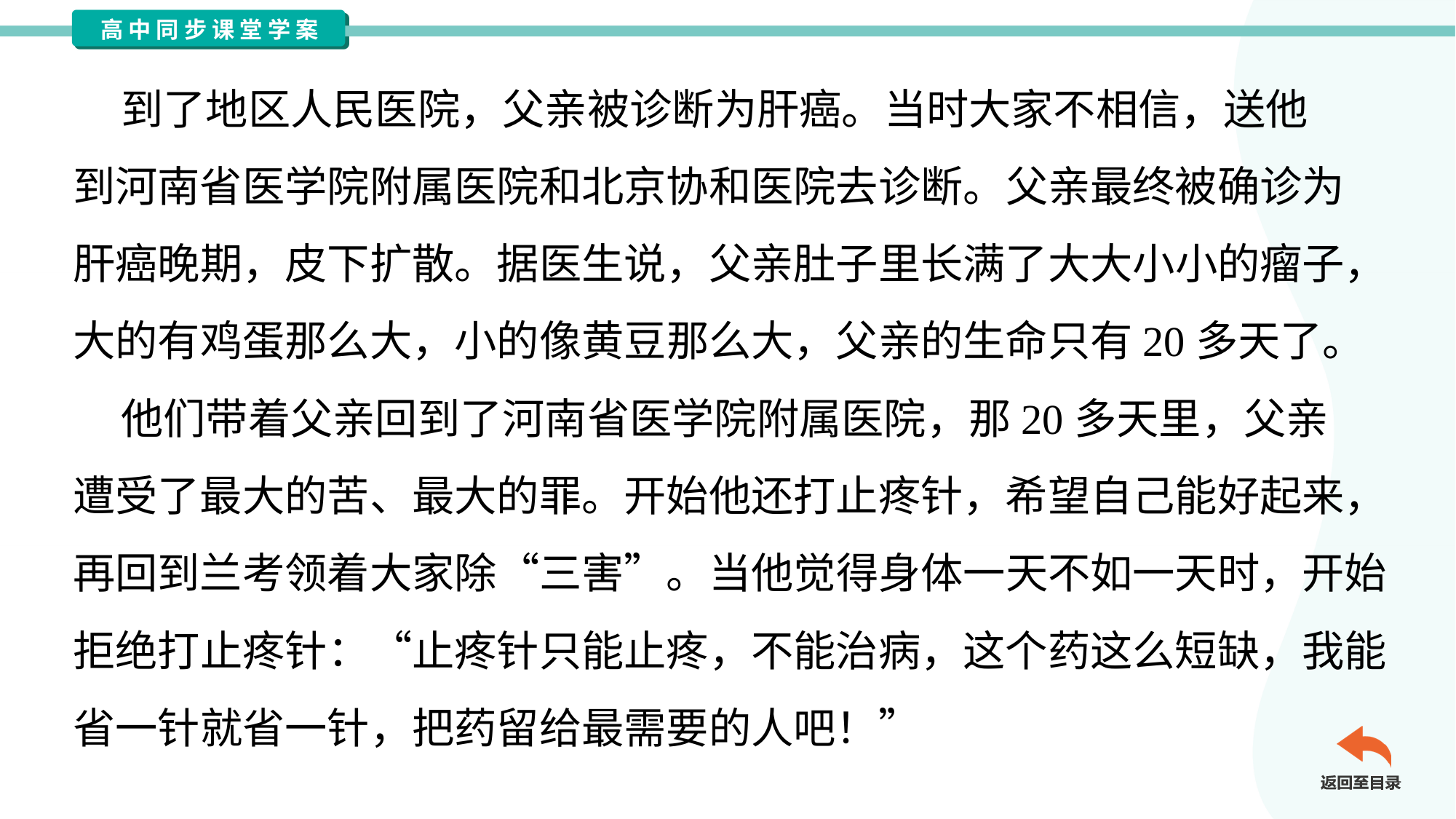

到了地区人民医院，父亲被诊断为肝癌。当时大家不相信，送他
到河南省医学院附属医院和北京协和医院去诊断。父亲最终被确诊为
肝癌晚期，皮下扩散。据医生说，父亲肚子里长满了大大小小的瘤子，
大的有鸡蛋那么大，小的像黄豆那么大，父亲的生命只有20多天了。
    他们带着父亲回到了河南省医学院附属医院，那20多天里，父亲
遭受了最大的苦、最大的罪。开始他还打止疼针，希望自己能好起来，
再回到兰考领着大家除“三害”。当他觉得身体一天不如一天时，开始
拒绝打止疼针：“止疼针只能止疼，不能治病，这个药这么短缺，我能
省一针就省一针，把药留给最需要的人吧！”